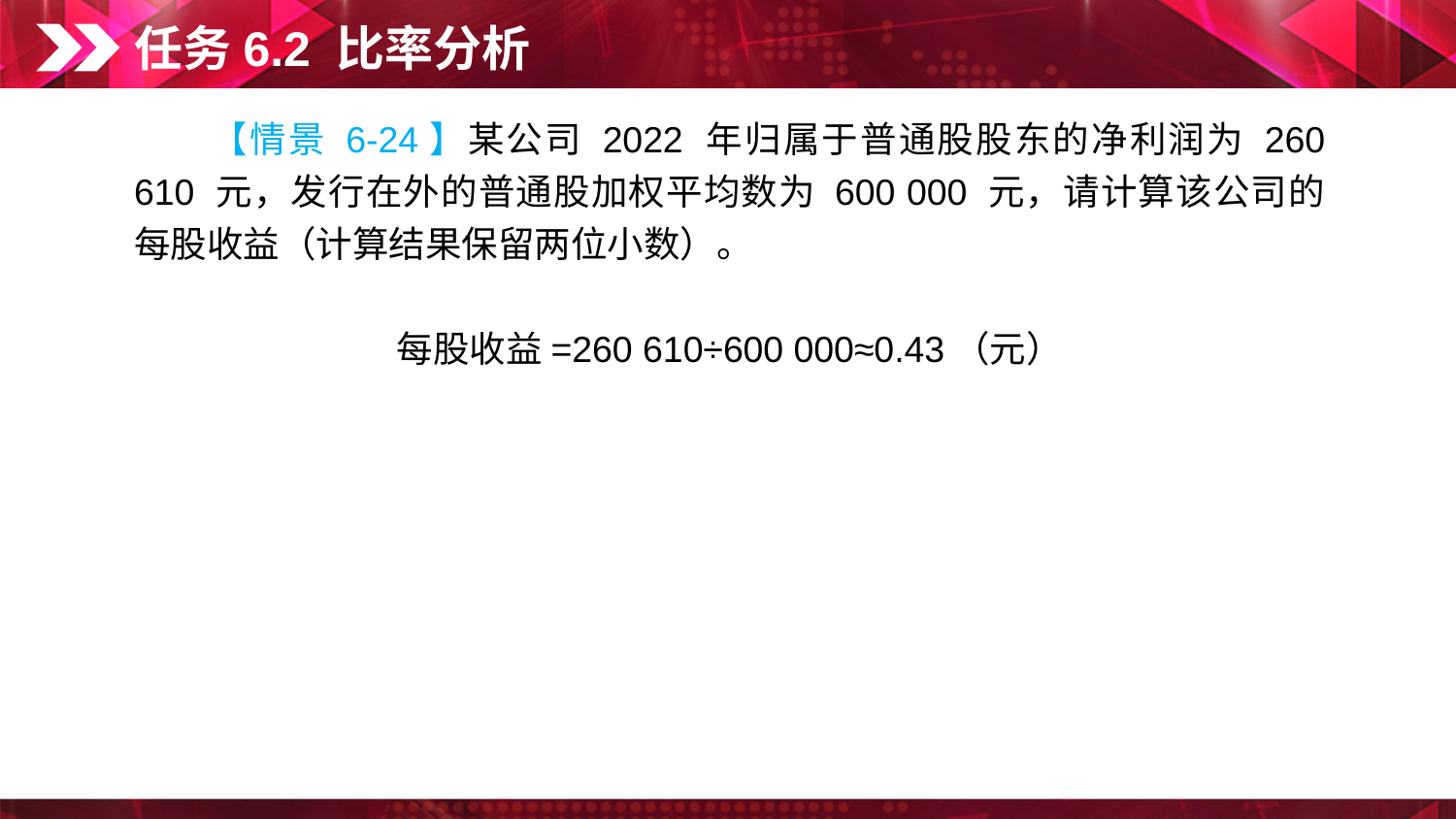

任务6.2 比率分析

　　【情景 6-24】某公司 2022 年归属于普通股股东的净利润为 260 610 元，发行在外的普通股加权平均数为 600 000 元，请计算该公司的每股收益（计算结果保留两位小数）。

每股收益=260 610÷600 000≈0.43（元）